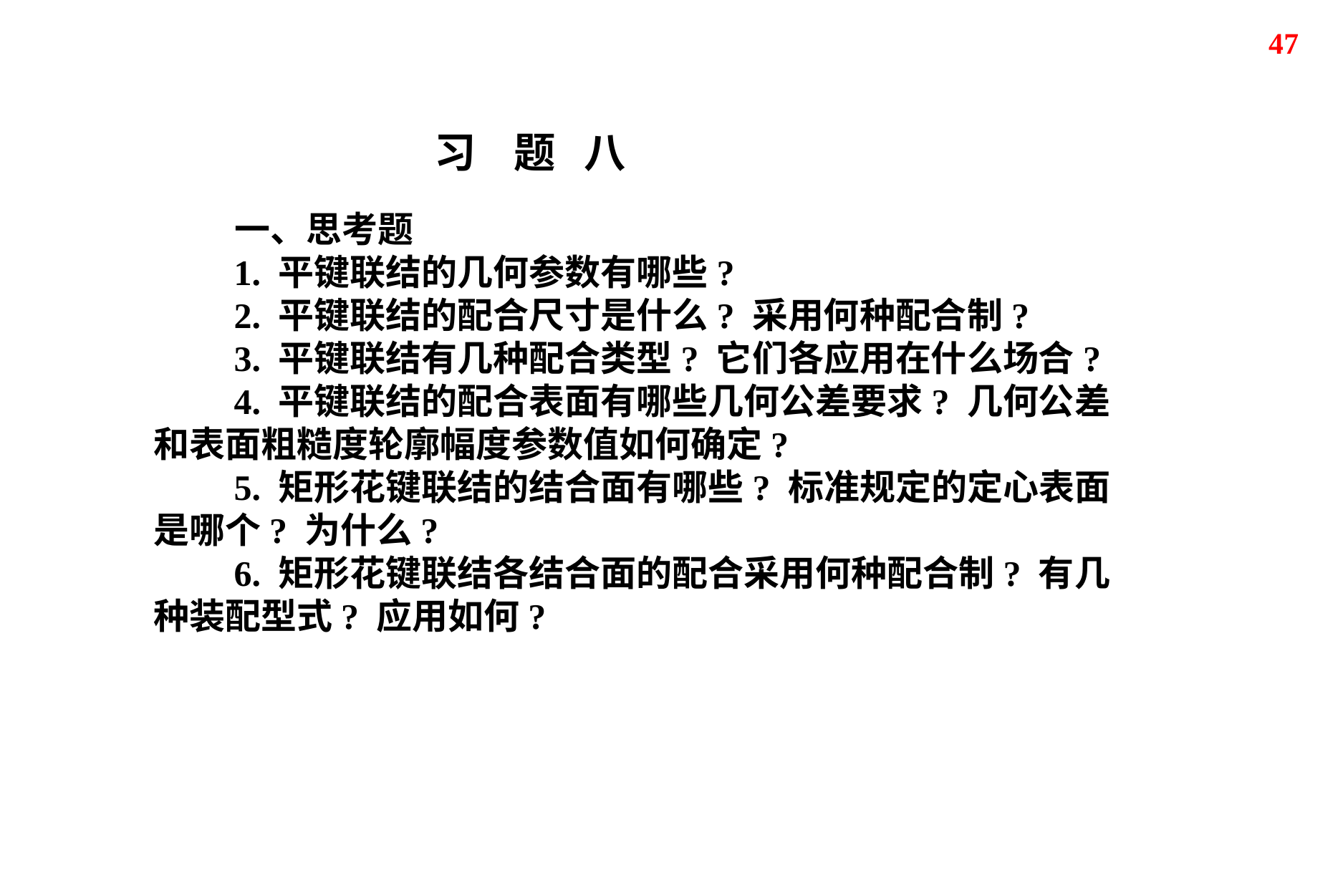

47
习    题   八

         一、思考题
         1. 平键联结的几何参数有哪些?
         2. 平键联结的配合尺寸是什么? 采用何种配合制?
         3. 平键联结有几种配合类型? 它们各应用在什么场合?
         4. 平键联结的配合表面有哪些几何公差要求? 几何公差和表面粗糙度轮廓幅度参数值如何确定?
         5. 矩形花键联结的结合面有哪些? 标准规定的定心表面是哪个? 为什么?
         6. 矩形花键联结各结合面的配合采用何种配合制? 有几种装配型式? 应用如何?